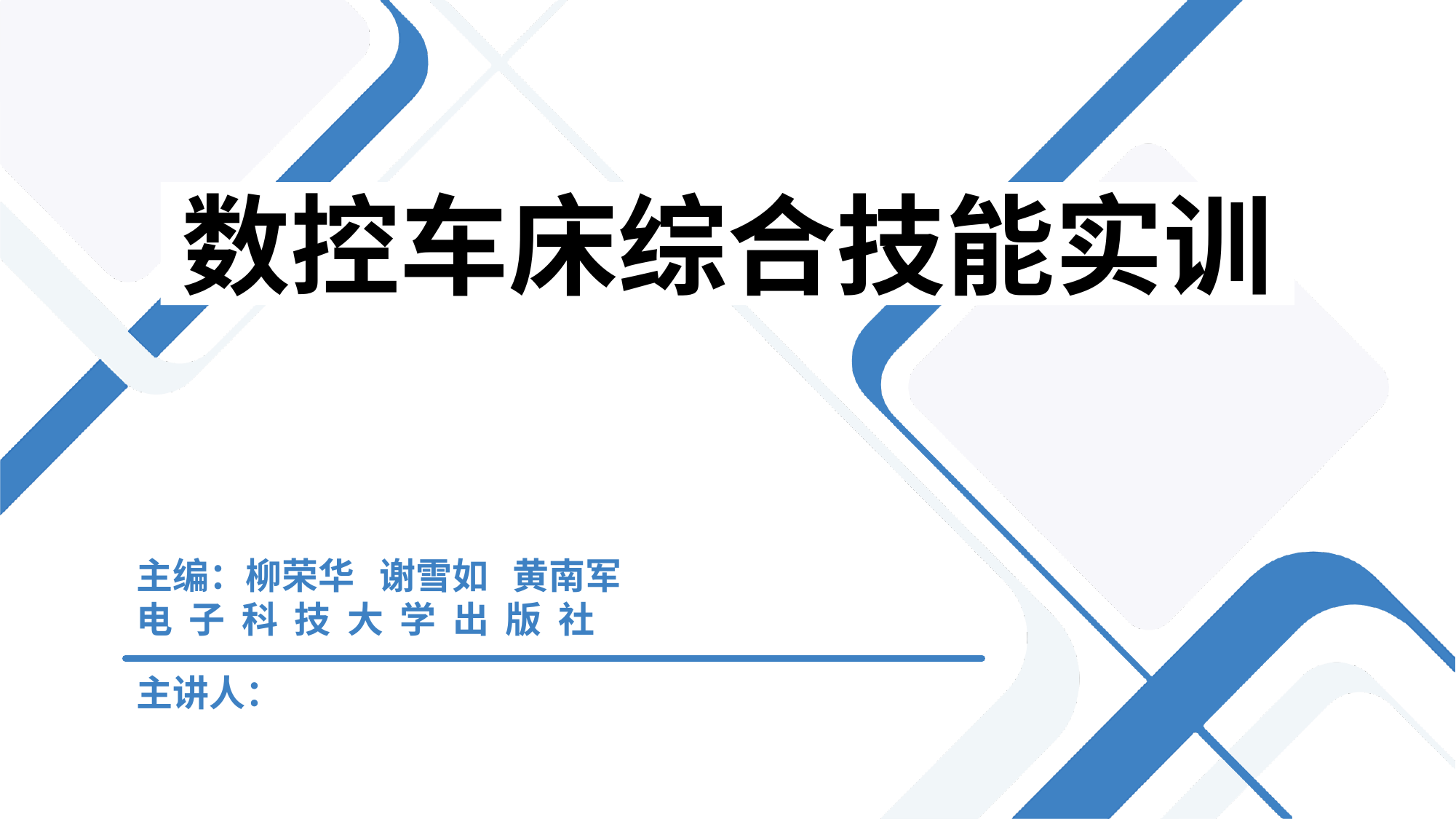

数控车床综合技能实训

主编：柳荣华   谢雪如   黄南军
电  子  科  技  大  学  出  版  社
主讲人：